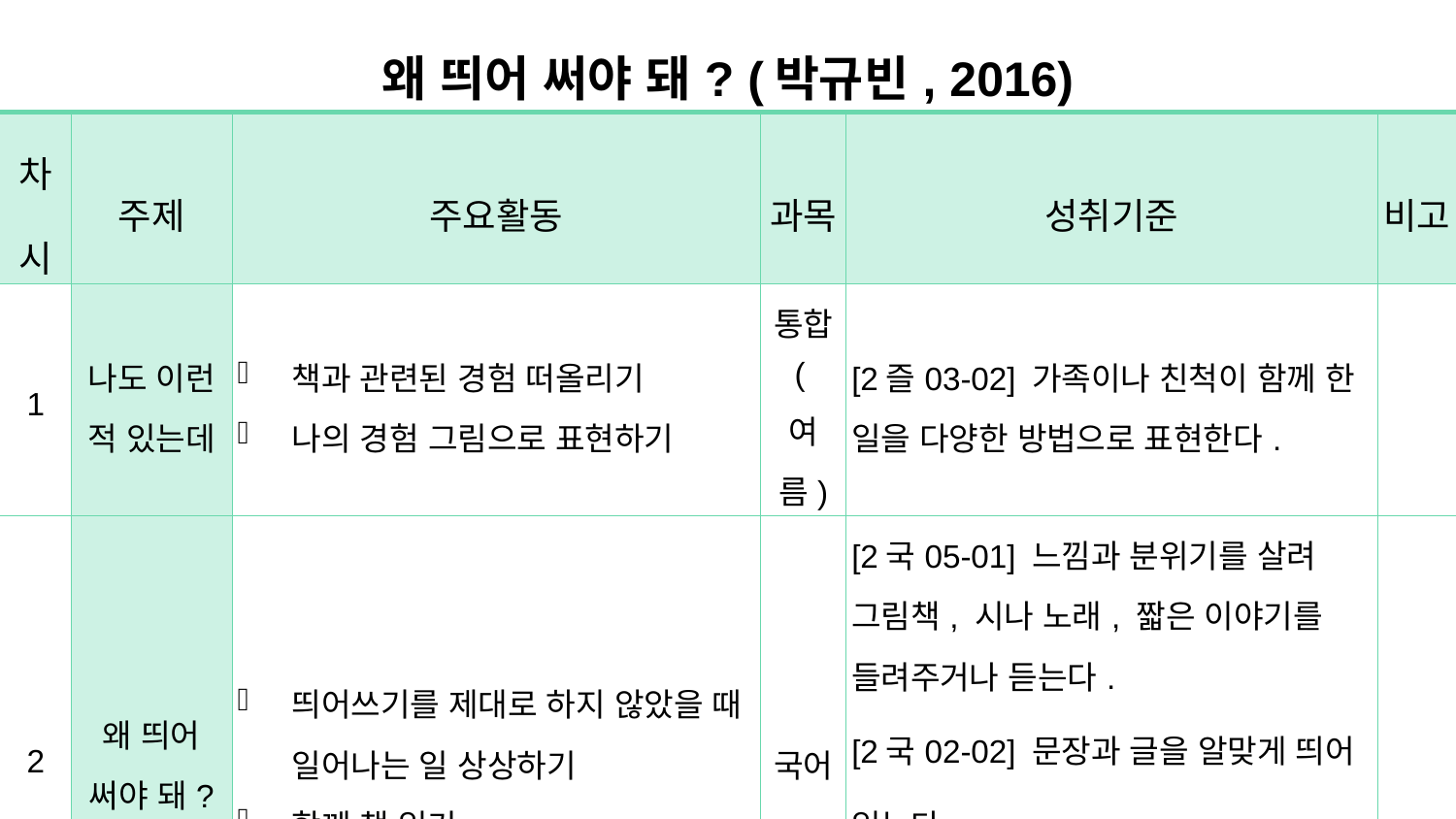

| 왜 띄어 써야 돼? (박규빈, 2016) |  |  |  |  |  |
| --- | --- | --- | --- | --- | --- |
| 차시 | 주제 | 주요활동 | 과목 | 성취기준 | 비고 |
| 1 | 나도 이런 적 있는데 | 책과 관련된 경험 떠올리기 나의 경험 그림으로 표현하기 | 통합 (여름) | [2즐03-02] 가족이나 친척이 함께 한 일을 다양한 방법으로 표현한다. |  |
| 2 | 왜 띄어 써야 돼? | 띄어쓰기를 제대로 하지 않았을 때 일어나는 일 상상하기 함께 책 읽기 | 국어 | [2국05-01] 느낌과 분위기를 살려 그림책, 시나 노래, 짧은 이야기를 들려주거나 듣는다. [2국02-02] 문장과 글을 알맞게 띄어 읽는다. [2국04-03] 문장에 따라 알맞은 문장 부호를 사용한다. |  |
| 3 | 띄어쓰기 이렇게 | 띄어쓰기 배우기 띄어쓰기 사전 만들기 | 국어 | [2국02-02] 문장과 글을 알맞게 띄어 읽는다. [2국04-03] 문장에 따라 알맞은 문장 부호를 사용한다. |  |
| 4~5 | 또박또박 그림일기 | 그림일기 쓰는 법 배우기 띄어쓰기를 생각하며 그림일기 쓰기 | 국어 통합 (여름) | [2국03-04] 인상 깊었던 일이나 겪은 일에 대한 생각이나 느낌을 쓴다. |  |